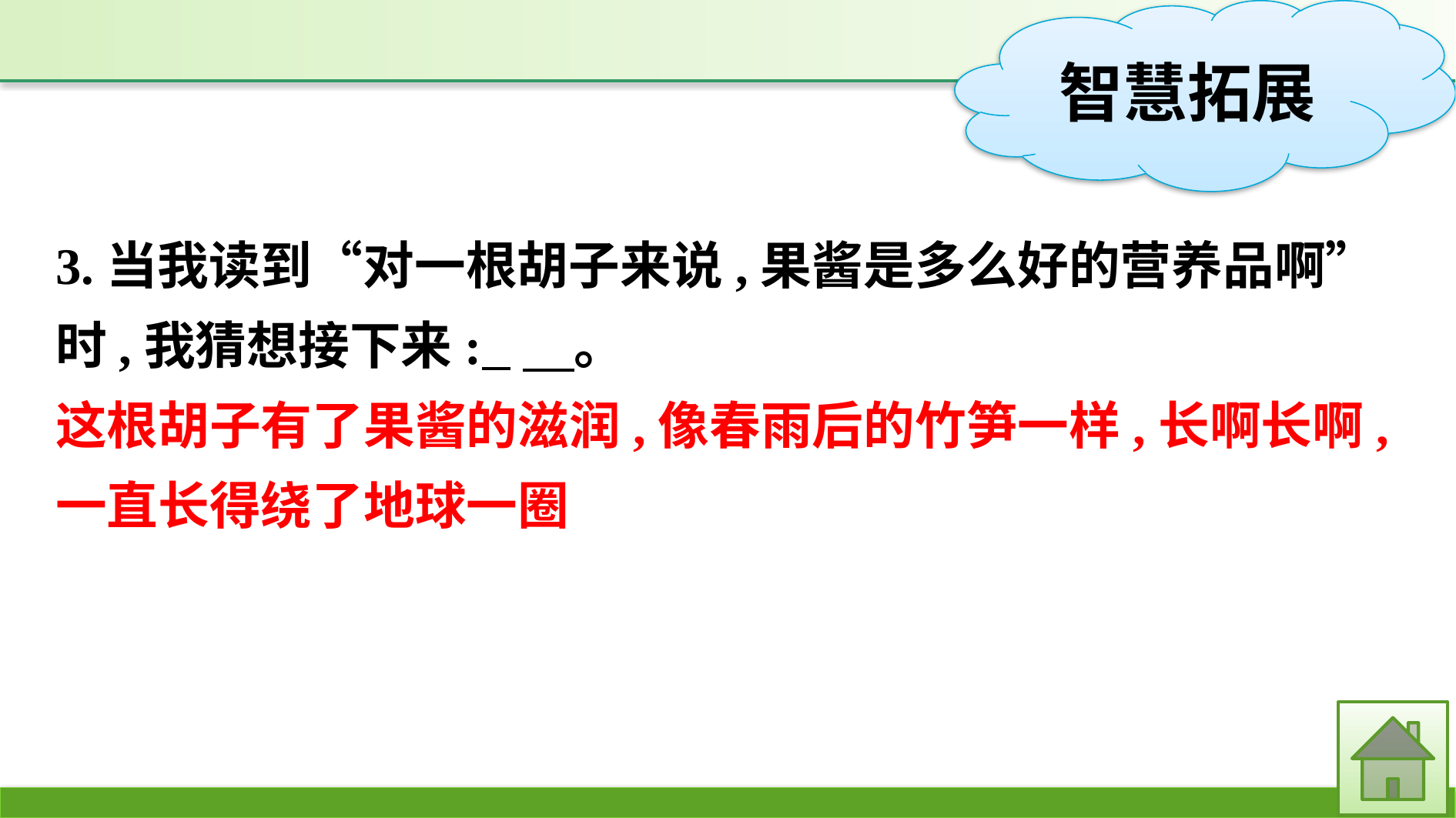

3.当我读到“对一根胡子来说,果酱是多么好的营养品啊”时,我猜想接下来:  　。
这根胡子有了果酱的滋润,像春雨后的竹笋一样,长啊长啊,一直长得绕了地球一圈